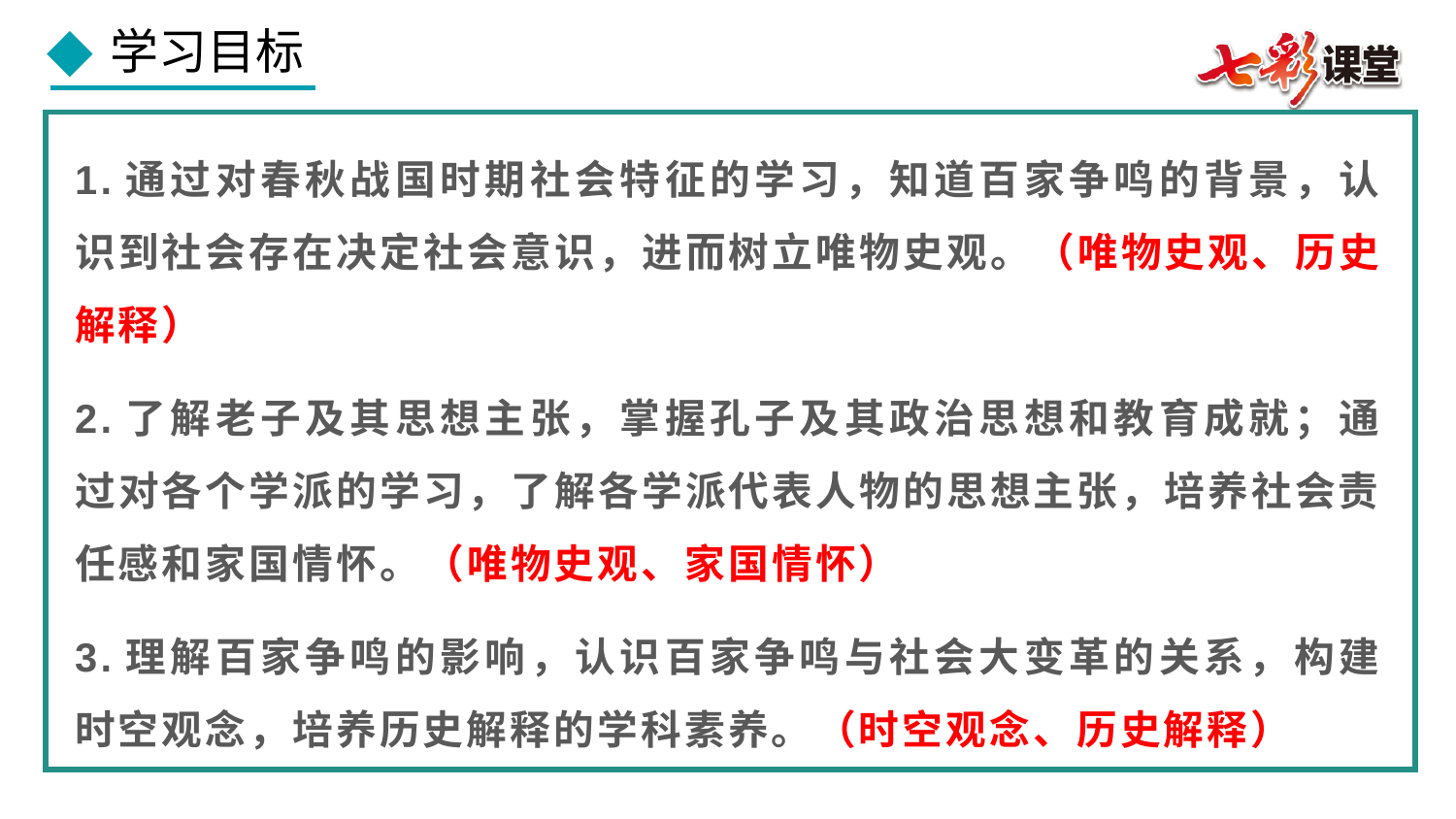

1.通过对春秋战国时期社会特征的学习，知道百家争鸣的背景，认识到社会存在决定社会意识，进而树立唯物史观。（唯物史观、历史解释）
2.了解老子及其思想主张，掌握孔子及其政治思想和教育成就；通过对各个学派的学习，了解各学派代表人物的思想主张，培养社会责任感和家国情怀。（唯物史观、家国情怀）
3.理解百家争鸣的影响，认识百家争鸣与社会大变革的关系，构建时空观念，培养历史解释的学科素养。（时空观念、历史解释）